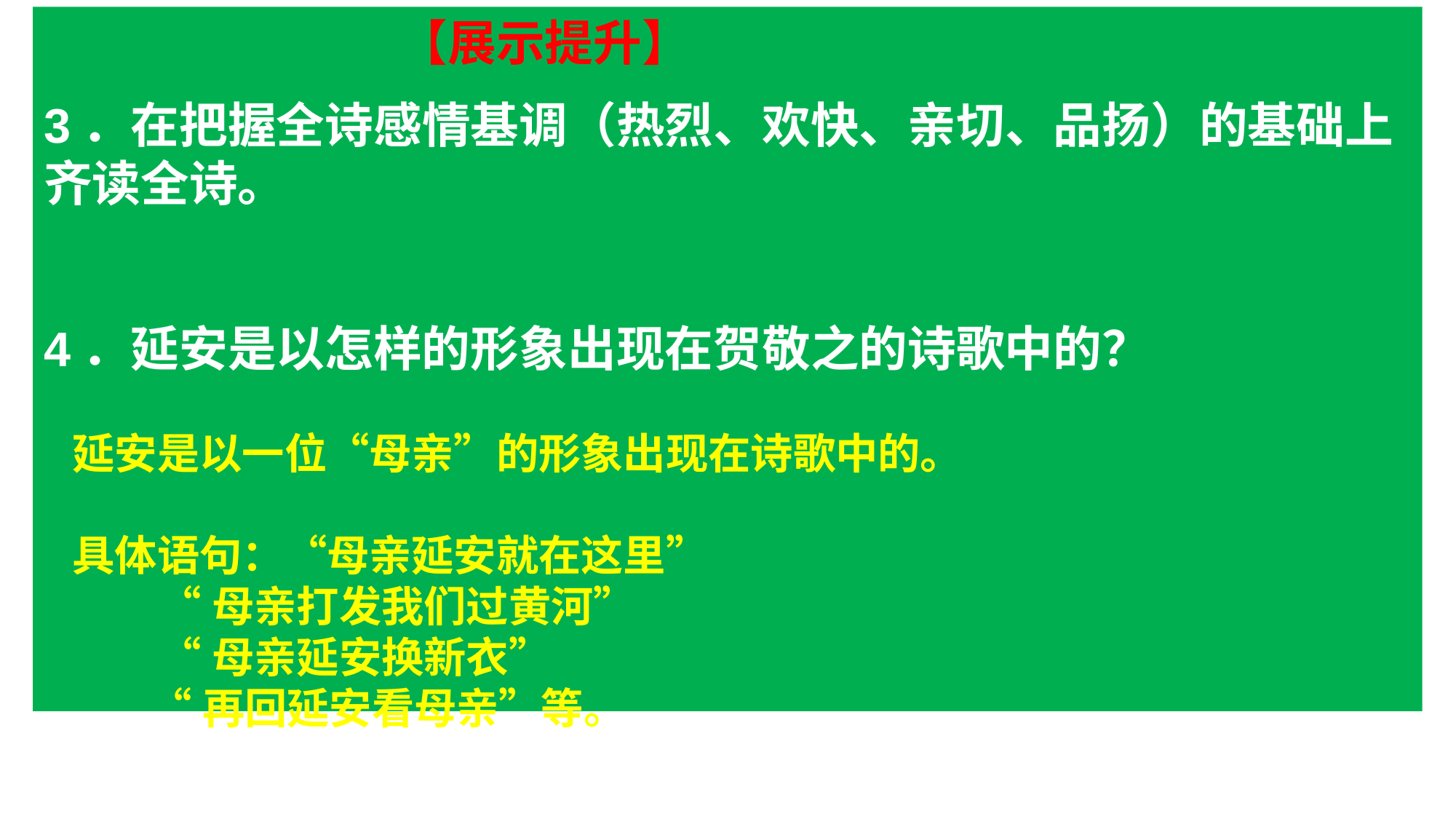

【展示提升】
3．在把握全诗感情基调（热烈、欢快、亲切、品扬）的基础上齐读全诗。

4．延安是以怎样的形象出现在贺敬之的诗歌中的？

延安是以一位“母亲”的形象出现在诗歌中的。

具体语句：“母亲延安就在这里”
         “母亲打发我们过黄河”
         “母亲延安换新衣”
        “再回延安看母亲”等。